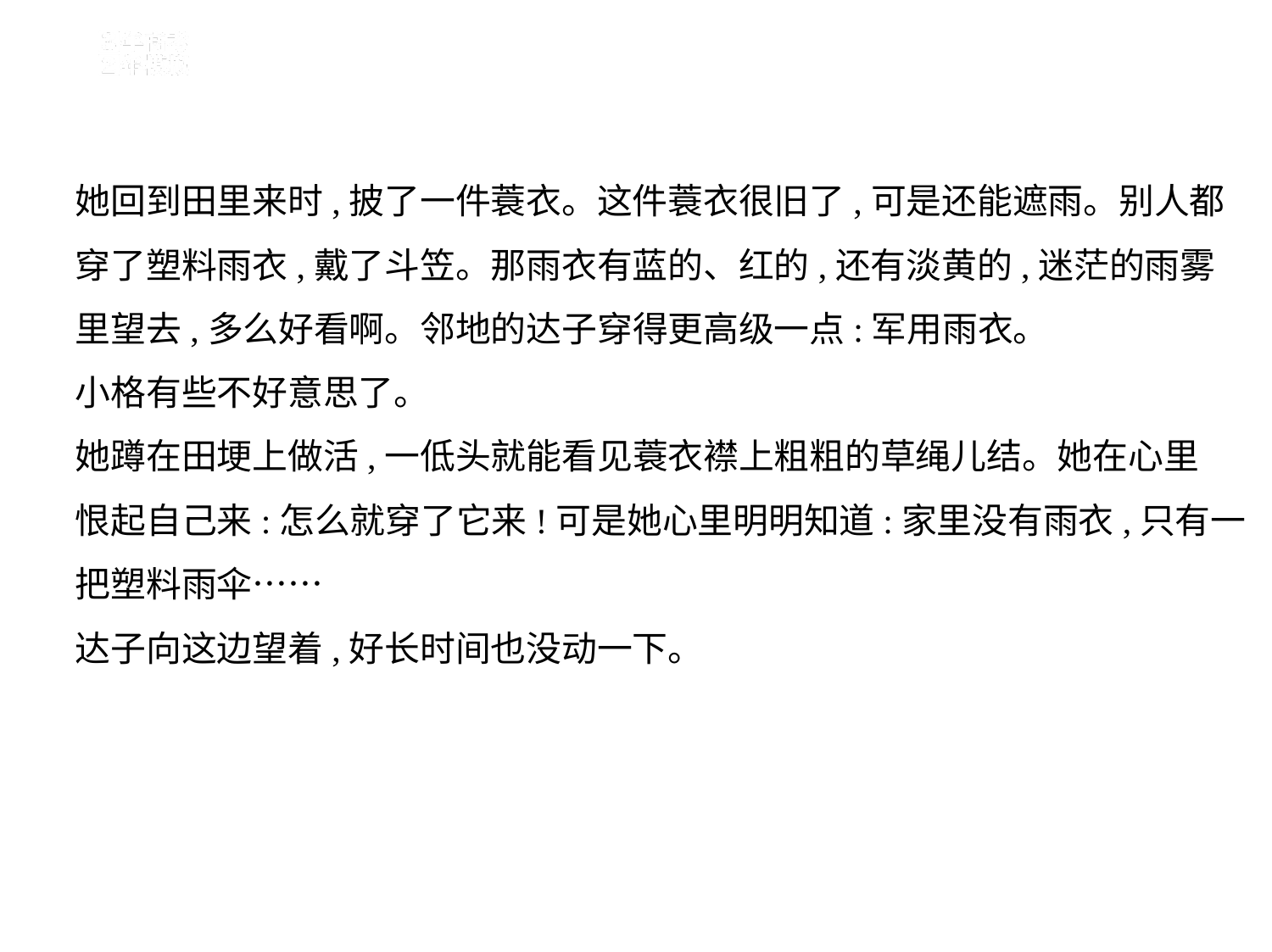

她回到田里来时,披了一件蓑衣。这件蓑衣很旧了,可是还能遮雨。别人都
穿了塑料雨衣,戴了斗笠。那雨衣有蓝的、红的,还有淡黄的,迷茫的雨雾
里望去,多么好看啊。邻地的达子穿得更高级一点:军用雨衣。
小格有些不好意思了。
她蹲在田埂上做活,一低头就能看见蓑衣襟上粗粗的草绳儿结。她在心里
恨起自己来:怎么就穿了它来!可是她心里明明知道:家里没有雨衣,只有一
把塑料雨伞……
达子向这边望着,好长时间也没动一下。